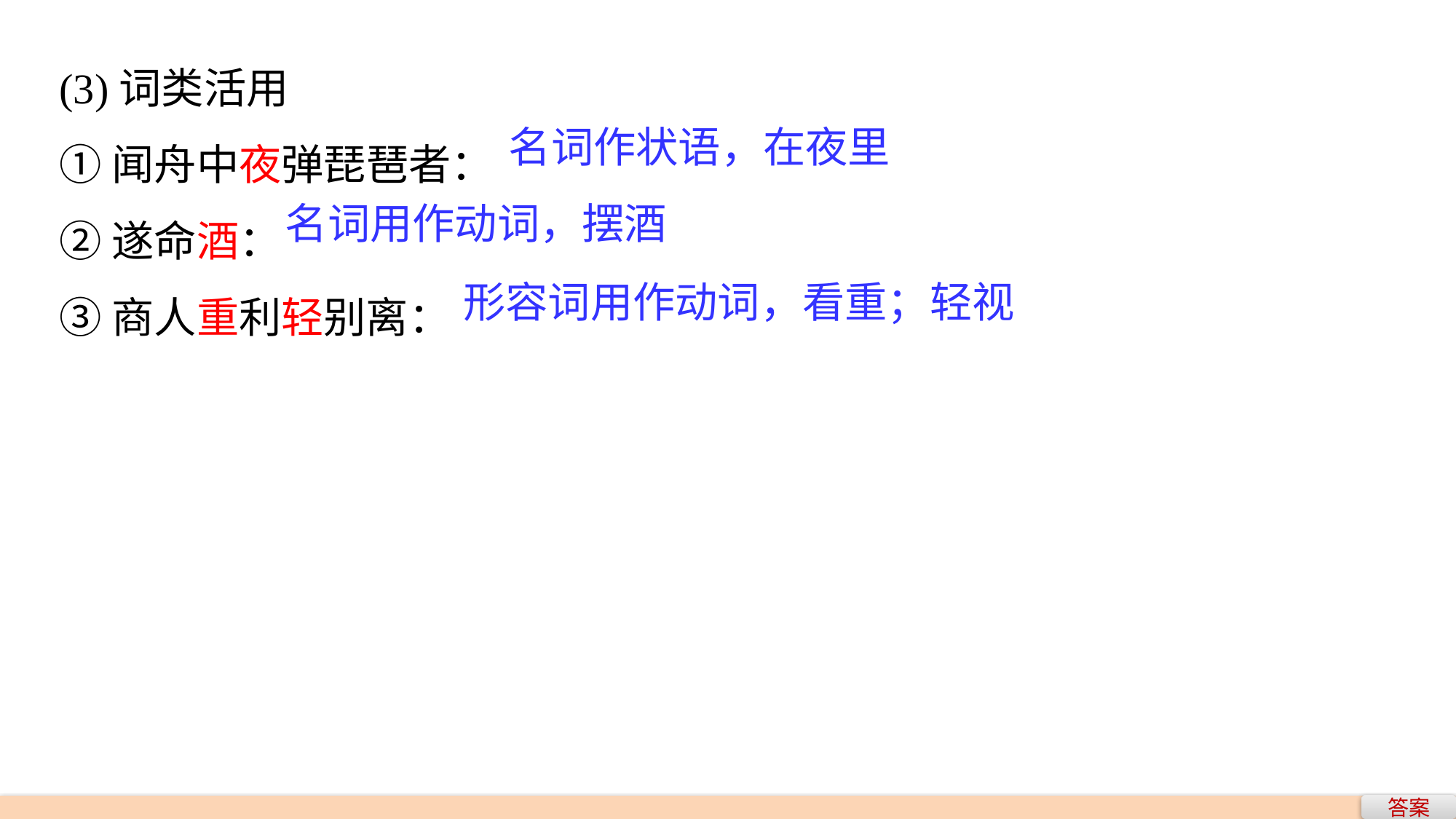

(3)词类活用
①闻舟中夜弹琵琶者：
②遂命酒：
③商人重利轻别离：
名词作状语，在夜里
名词用作动词，摆酒
形容词用作动词，看重；轻视
答案